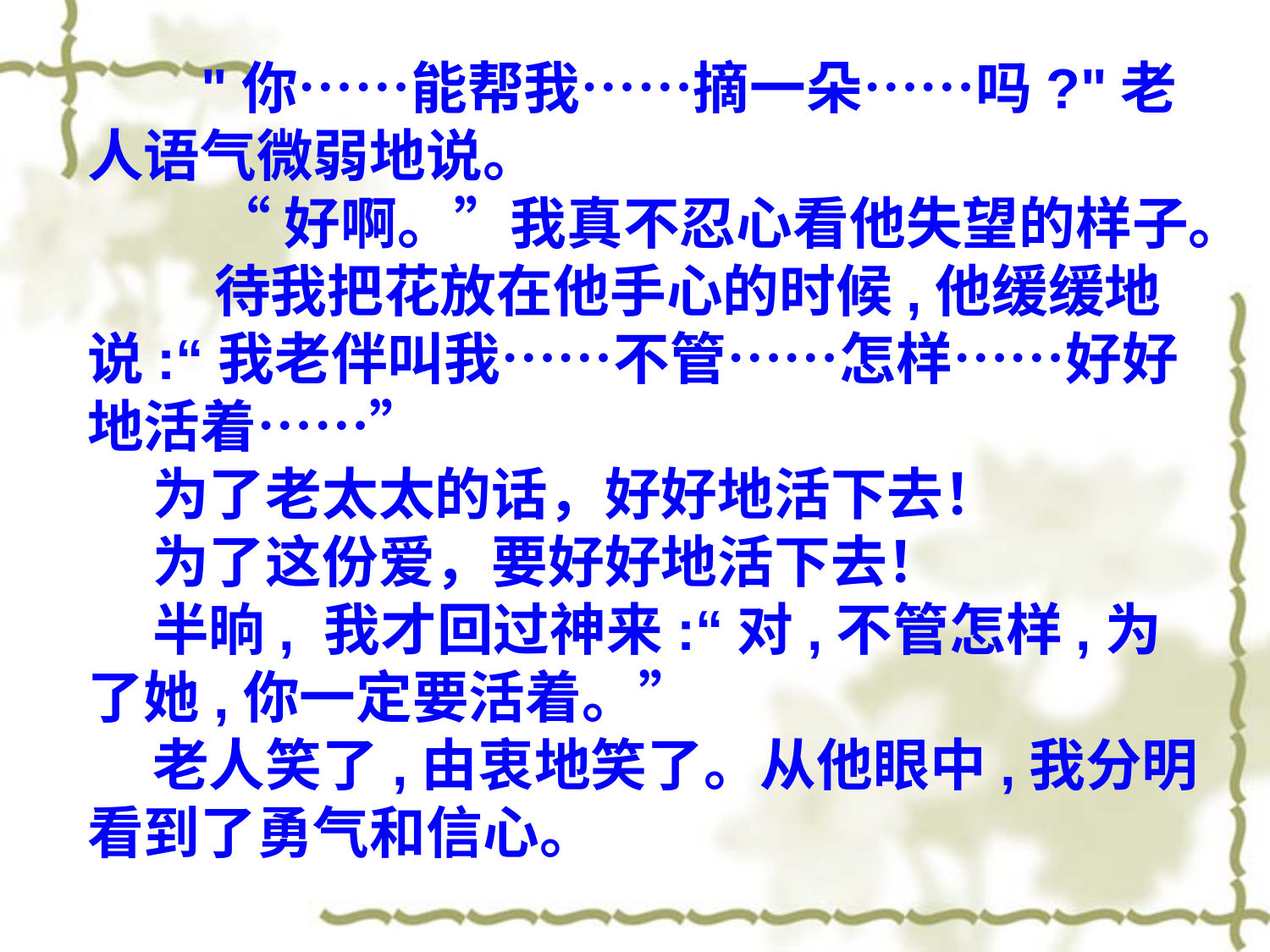

"你……能帮我……摘一朵……吗?"老人语气微弱地说。
	“好啊。”我真不忍心看他失望的样子。
	待我把花放在他手心的时候,他缓缓地说:“我老伴叫我……不管……怎样……好好地活着……”
    为了老太太的话，好好地活下去！
    为了这份爱，要好好地活下去！
    半晌, 我才回过神来:“对,不管怎样,为了她,你一定要活着。”
    老人笑了,由衷地笑了。从他眼中,我分明看到了勇气和信心。
120